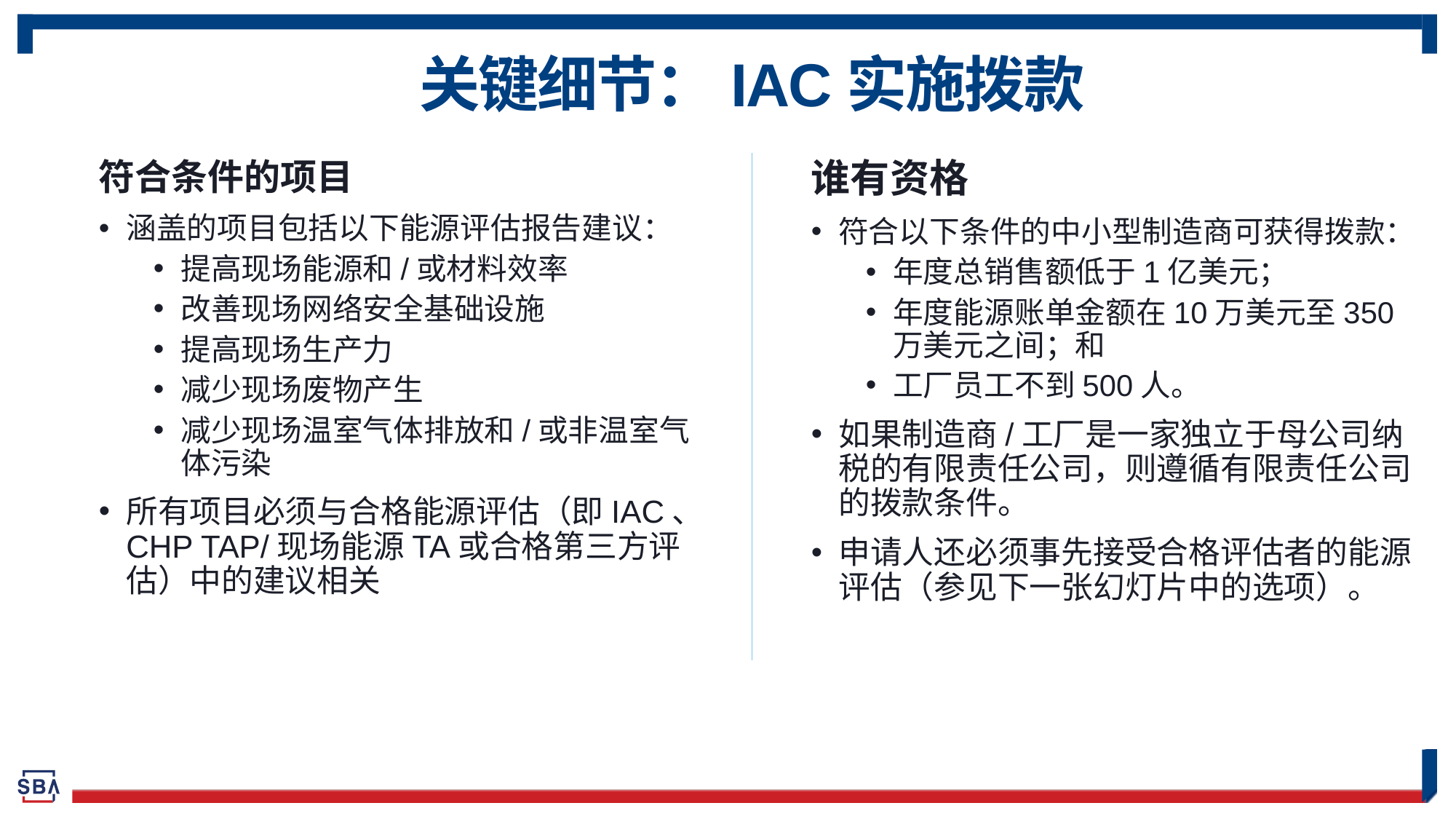

# 关键细节：IAC实施拨款
符合条件的项目
涵盖的项目包括以下能源评估报告建议：
提高现场能源和/或材料效率
改善现场网络安全基础设施
提高现场生产力
减少现场废物产生
减少现场温室气体排放和/或非温室气体污染
所有项目必须与合格能源评估（即IAC、CHP TAP/现场能源TA或合格第三方评估）中的建议相关
谁有资格
符合以下条件的中小型制造商可获得拨款：
年度总销售额低于1亿美元；
年度能源账单金额在10万美元至350万美元之间；和
工厂员工不到500人。
如果制造商/工厂是一家独立于母公司纳税的有限责任公司，则遵循有限责任公司的拨款条件。
申请人还必须事先接受合格评估者的能源评估（参见下一张幻灯片中的选项）。